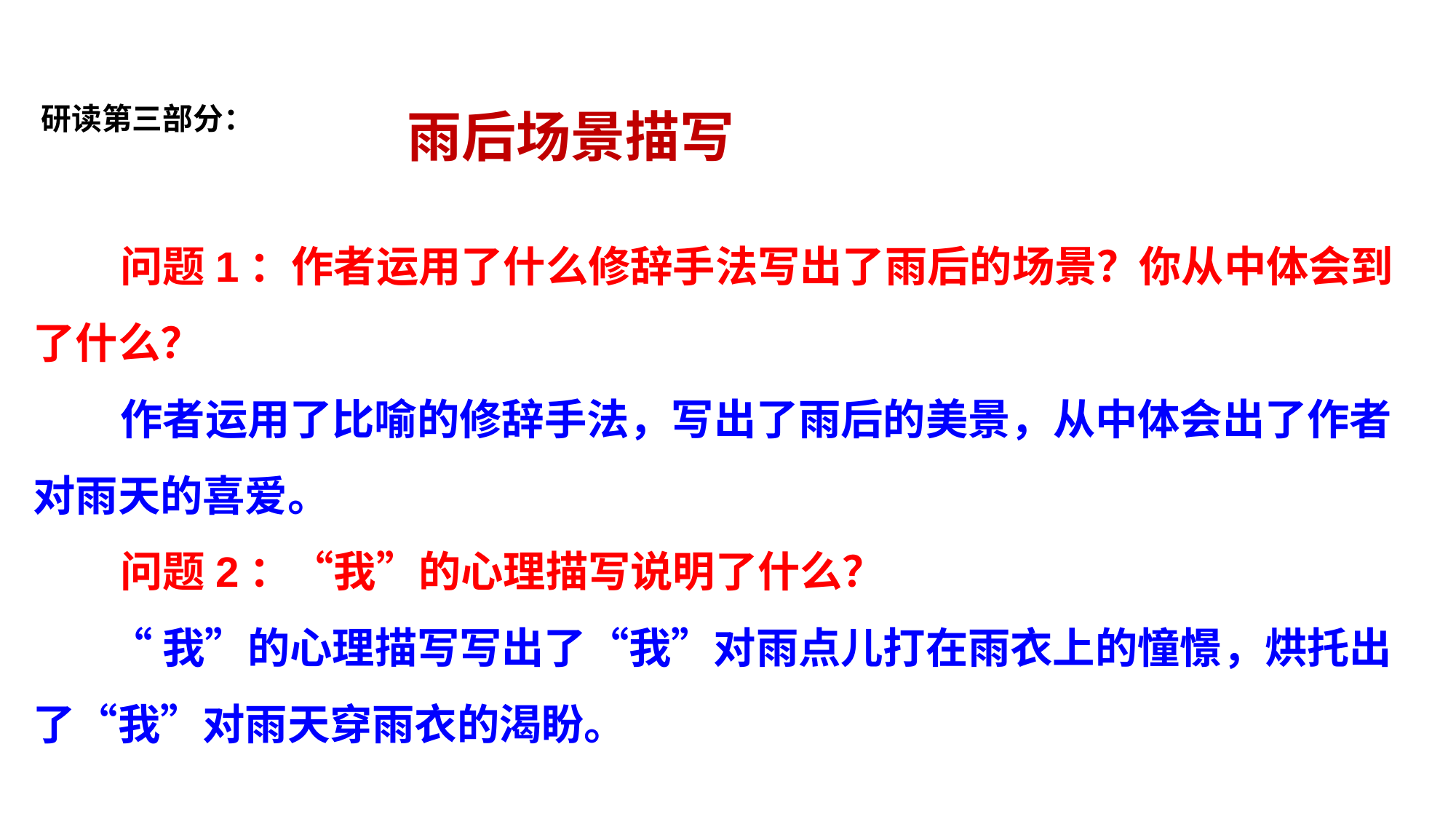

研读第三部分：
雨后场景描写
        问题1：作者运用了什么修辞手法写出了雨后的场景？你从中体会到了什么？
        作者运用了比喻的修辞手法，写出了雨后的美景，从中体会出了作者对雨天的喜爱。
        问题2：“我”的心理描写说明了什么？
        “我”的心理描写写出了“我”对雨点儿打在雨衣上的憧憬，烘托出了“我”对雨天穿雨衣的渴盼。